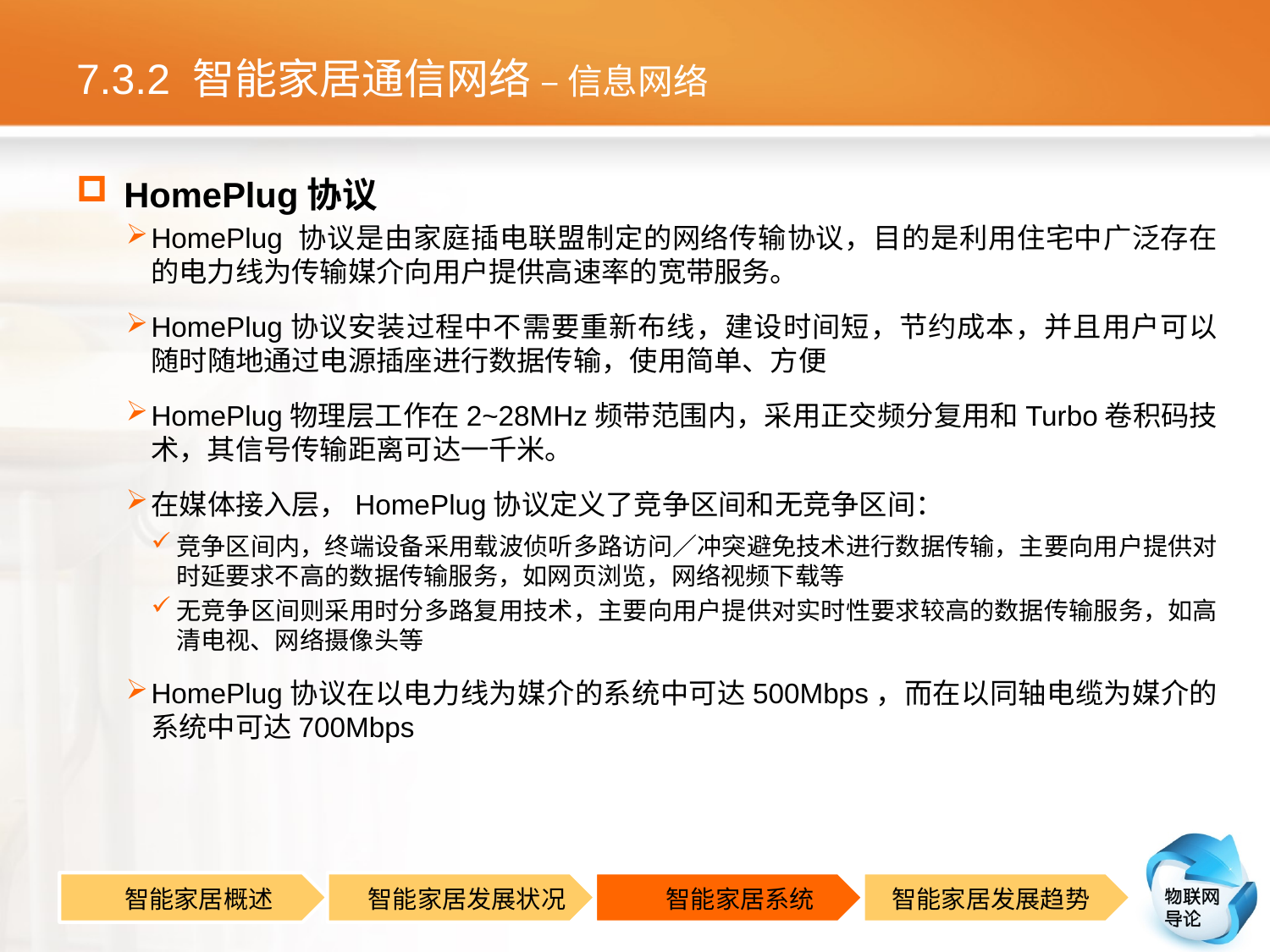

# 7.3.2 智能家居通信网络 – 信息网络
HomePlug协议
HomePlug 协议是由家庭插电联盟制定的网络传输协议，目的是利用住宅中广泛存在的电力线为传输媒介向用户提供高速率的宽带服务。
HomePlug协议安装过程中不需要重新布线，建设时间短，节约成本，并且用户可以随时随地通过电源插座进行数据传输，使用简单、方便
HomePlug物理层工作在2~28MHz频带范围内，采用正交频分复用和Turbo卷积码技术，其信号传输距离可达一千米。
在媒体接入层，HomePlug协议定义了竞争区间和无竞争区间：
竞争区间内，终端设备采用载波侦听多路访问／冲突避免技术进行数据传输，主要向用户提供对时延要求不高的数据传输服务，如网页浏览，网络视频下载等
无竞争区间则采用时分多路复用技术，主要向用户提供对实时性要求较高的数据传输服务，如高清电视、网络摄像头等
HomePlug协议在以电力线为媒介的系统中可达500Mbps，而在以同轴电缆为媒介的系统中可达700Mbps